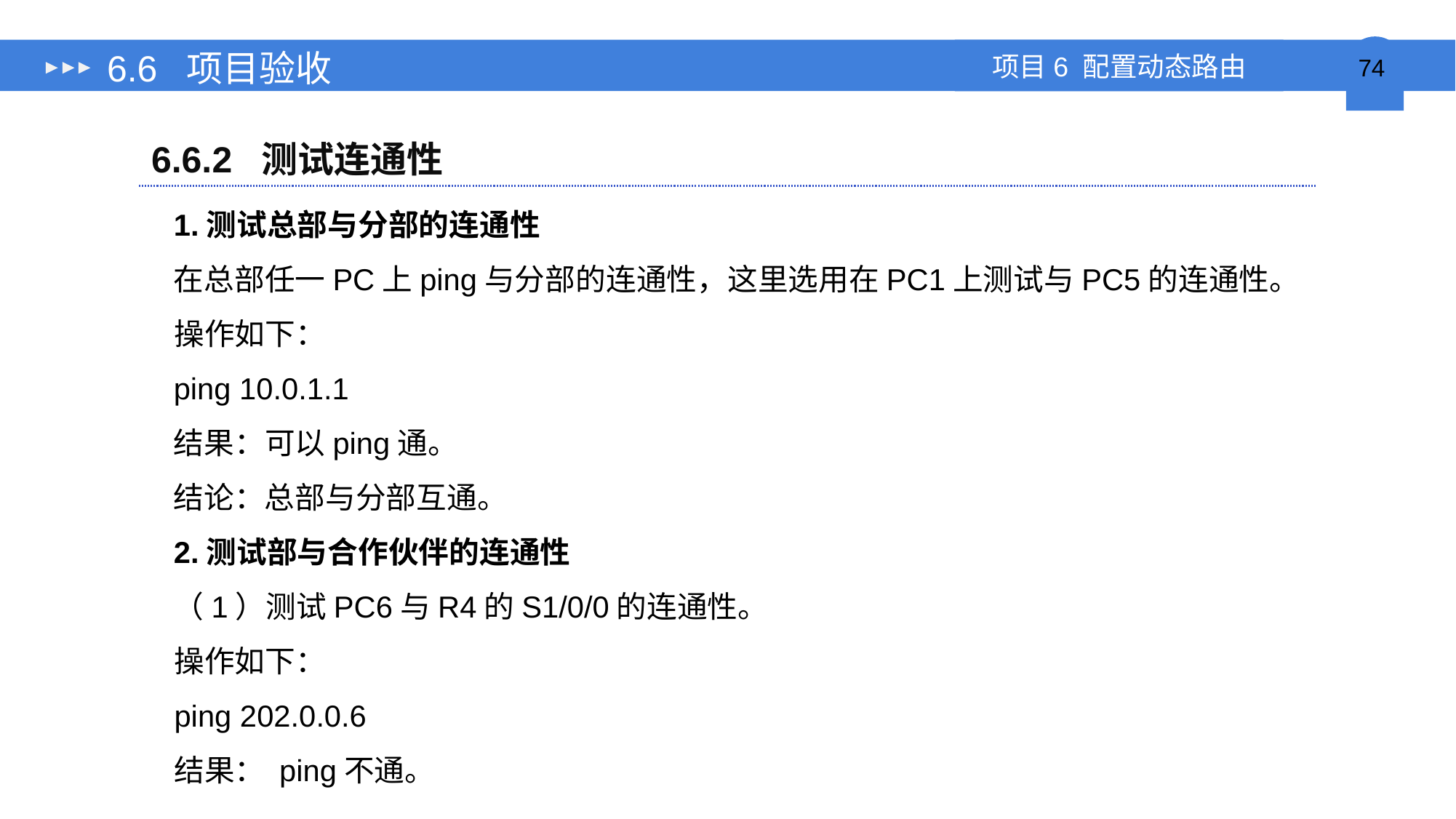

# 6.6  项目验收
6.6.2  测试连通性
1.测试总部与分部的连通性
在总部任一PC上ping与分部的连通性，这里选用在PC1上测试与PC5的连通性。
操作如下：
ping 10.0.1.1
结果：可以ping通。
结论：总部与分部互通。
2.测试部与合作伙伴的连通性
（1）测试PC6与R4的S1/0/0的连通性。
操作如下：
ping 202.0.0.6
结果： ping不通。